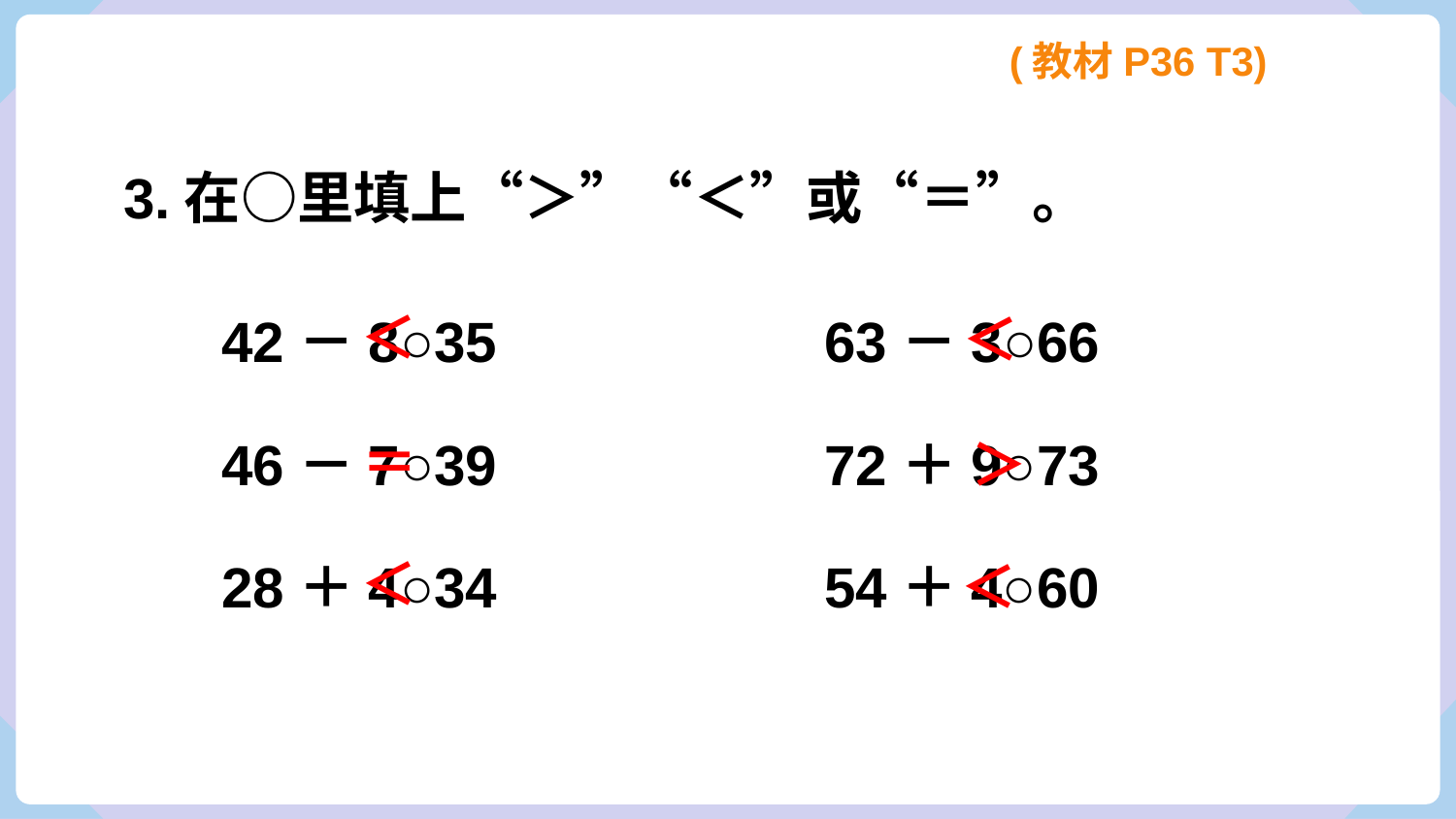

(教材P36 T3)
3.在○里填上“＞”“＜”或“＝”。
＜
＜
42－8○35
63－3○66
＝
46－7○39
72＋9○73
＞
＜
28＋4○34
54＋4○60
＜